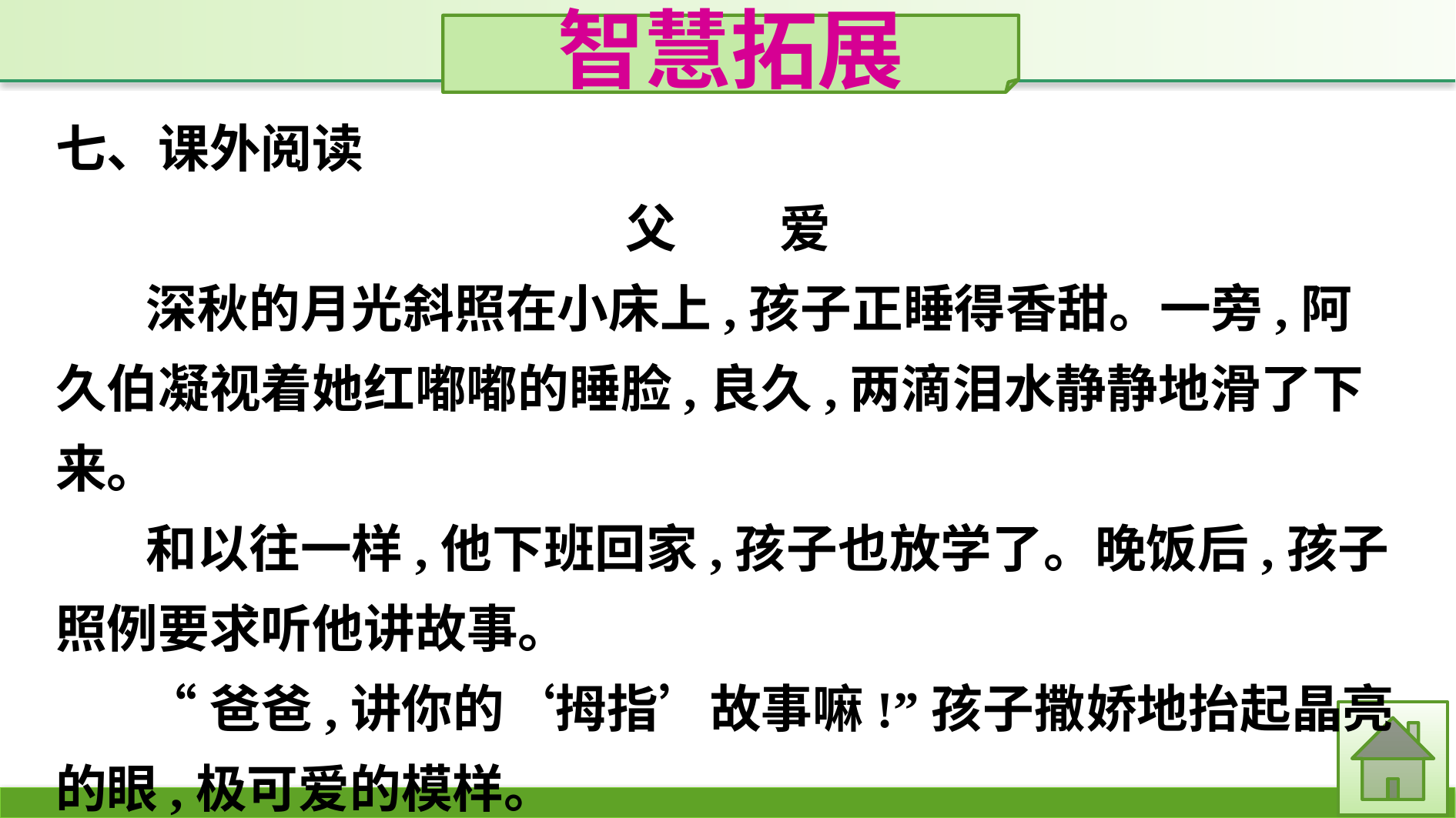

智慧拓展
七、课外阅读
父　　爱
深秋的月光斜照在小床上,孩子正睡得香甜。一旁,阿久伯凝视着她红嘟嘟的睡脸,良久,两滴泪水静静地滑了下来。
和以往一样,他下班回家,孩子也放学了。晚饭后,孩子照例要求听他讲故事。
“爸爸,讲你的‘拇指’故事嘛!”孩子撒娇地抬起晶亮的眼,极可爱的模样。